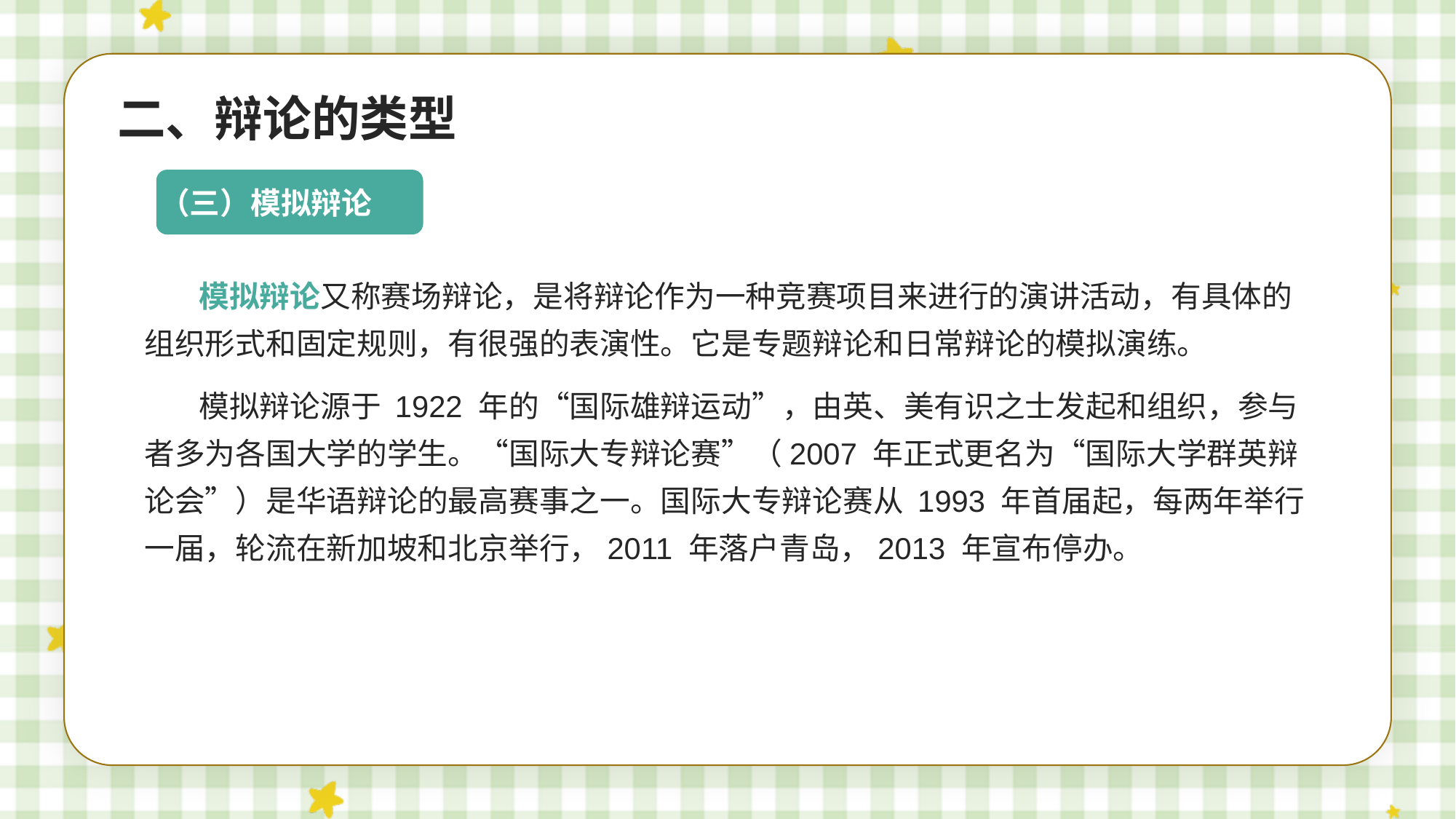

二、辩论的类型
（三）模拟辩论
模拟辩论又称赛场辩论，是将辩论作为一种竞赛项目来进行的演讲活动，有具体的组织形式和固定规则，有很强的表演性。它是专题辩论和日常辩论的模拟演练。
模拟辩论源于 1922 年的“国际雄辩运动”，由英、美有识之士发起和组织，参与者多为各国大学的学生。“国际大专辩论赛”（2007 年正式更名为“国际大学群英辩论会”）是华语辩论的最高赛事之一。国际大专辩论赛从 1993 年首届起，每两年举行一届，轮流在新加坡和北京举行，2011 年落户青岛，2013 年宣布停办。